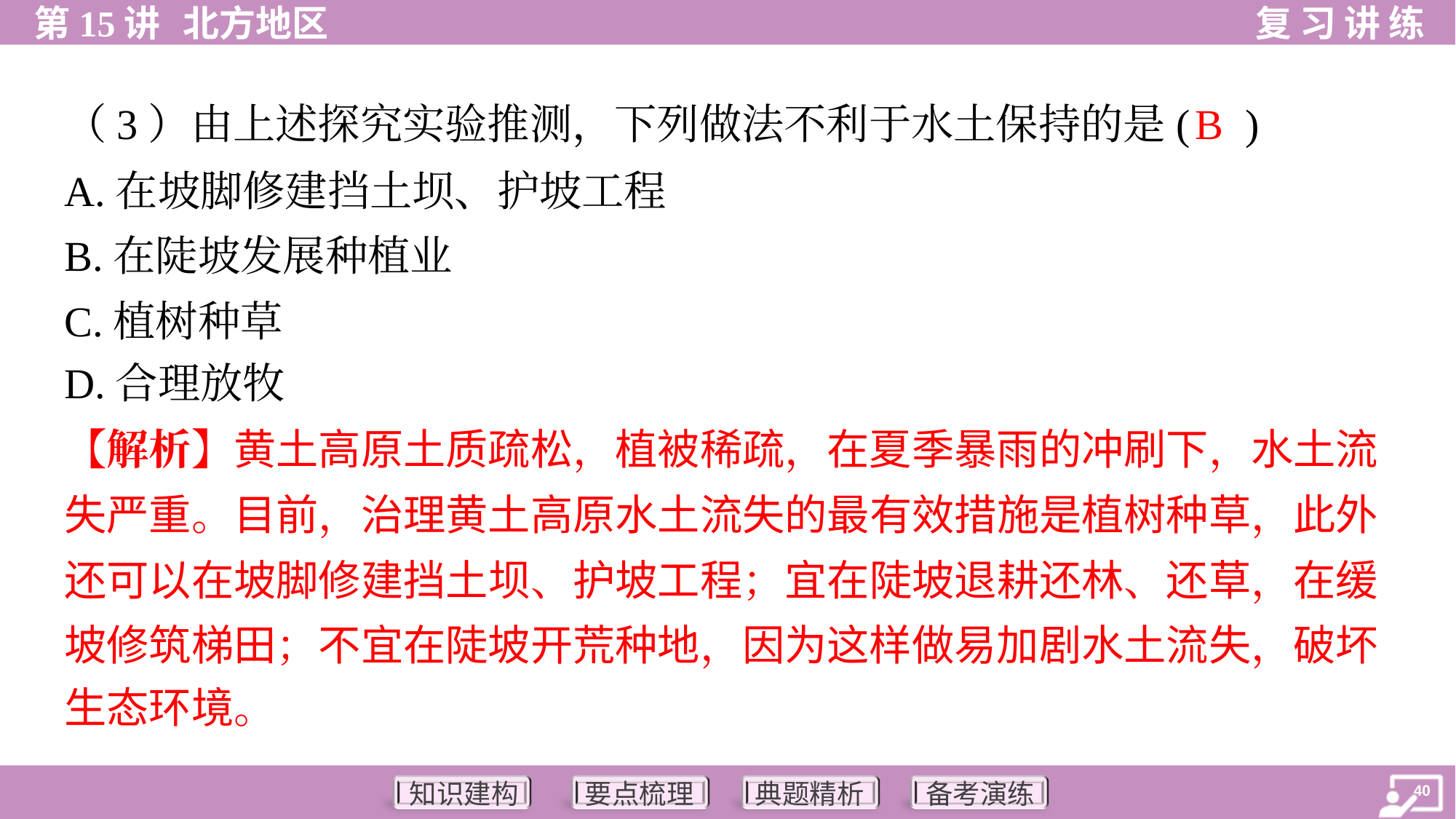

B
（3）由上述探究实验推测，下列做法不利于水土保持的是(     )
A.在坡脚修建挡土坝、护坡工程
B.在陡坡发展种植业
C.植树种草
D.合理放牧
【解析】黄土高原土质疏松，植被稀疏，在夏季暴雨的冲刷下，水土流
失严重。目前，治理黄土高原水土流失的最有效措施是植树种草，此外
还可以在坡脚修建挡土坝、护坡工程；宜在陡坡退耕还林、还草，在缓
坡修筑梯田；不宜在陡坡开荒种地，因为这样做易加剧水土流失，破坏
生态环境。